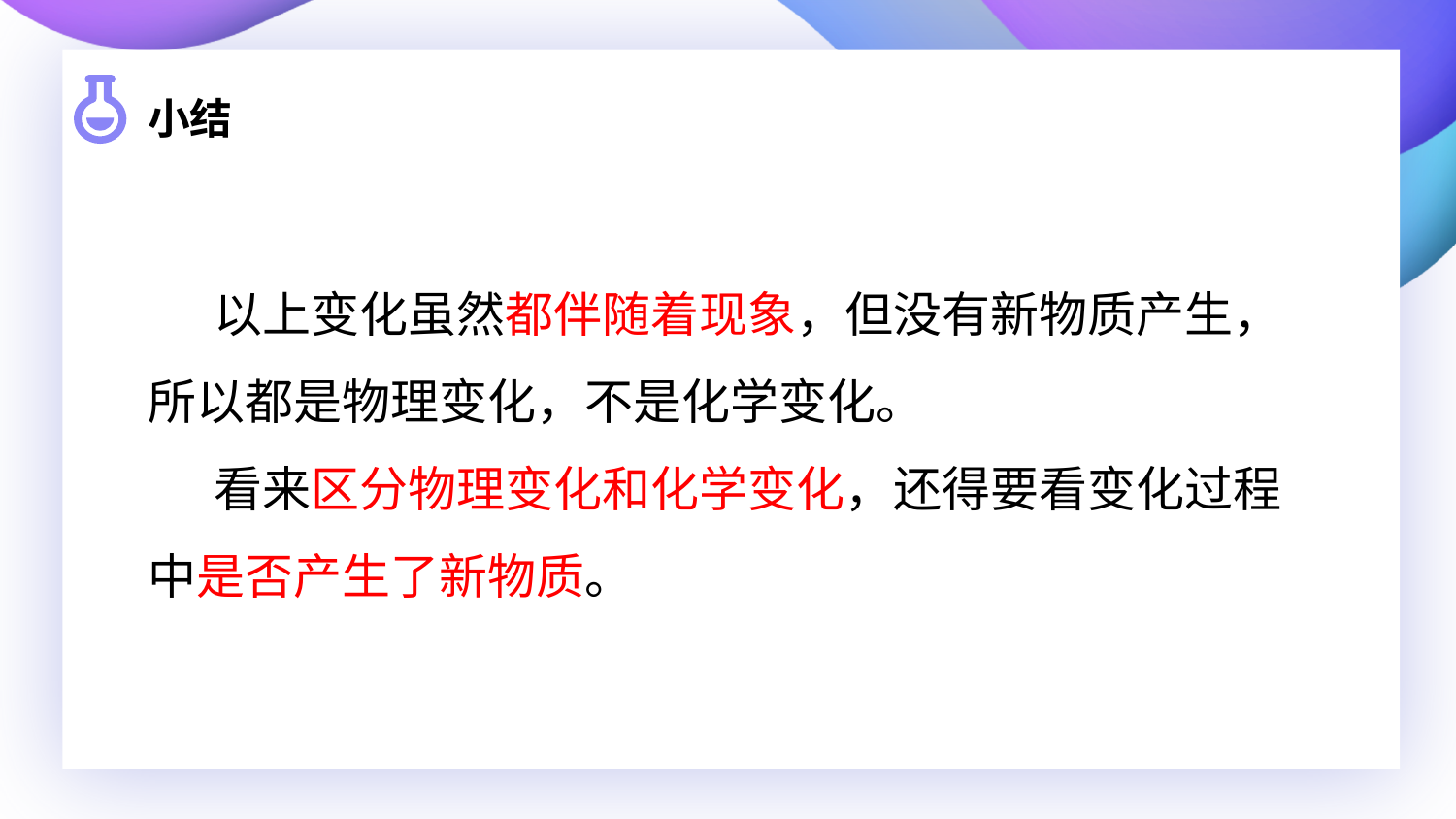

小结
    以上变化虽然都伴随着现象，但没有新物质产生，所以都是物理变化，不是化学变化。
    看来区分物理变化和化学变化，还得要看变化过程中是否产生了新物质。